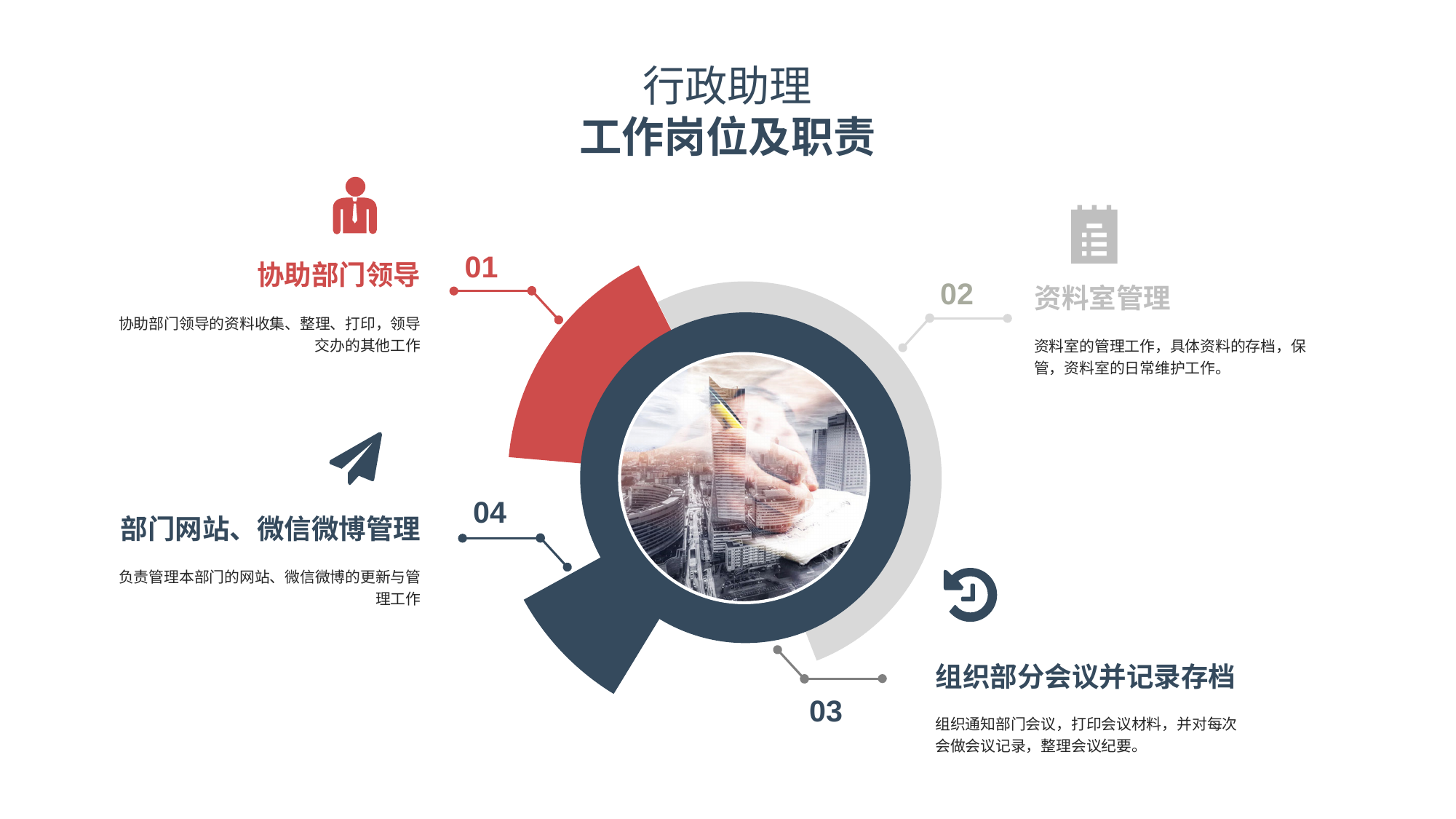

行政助理
工作岗位及职责

01
协助部门领导
协助部门领导的资料收集、整理、打印，领导交办的其他工作
02
资料室管理
资料室的管理工作，具体资料的存档，保管，资料室的日常维护工作。

04
部门网站、微信微博管理
负责管理本部门的网站、微信微博的更新与管理工作

组织部分会议并记录存档
组织通知部门会议，打印会议材料，并对每次会做会议记录，整理会议纪要。
03